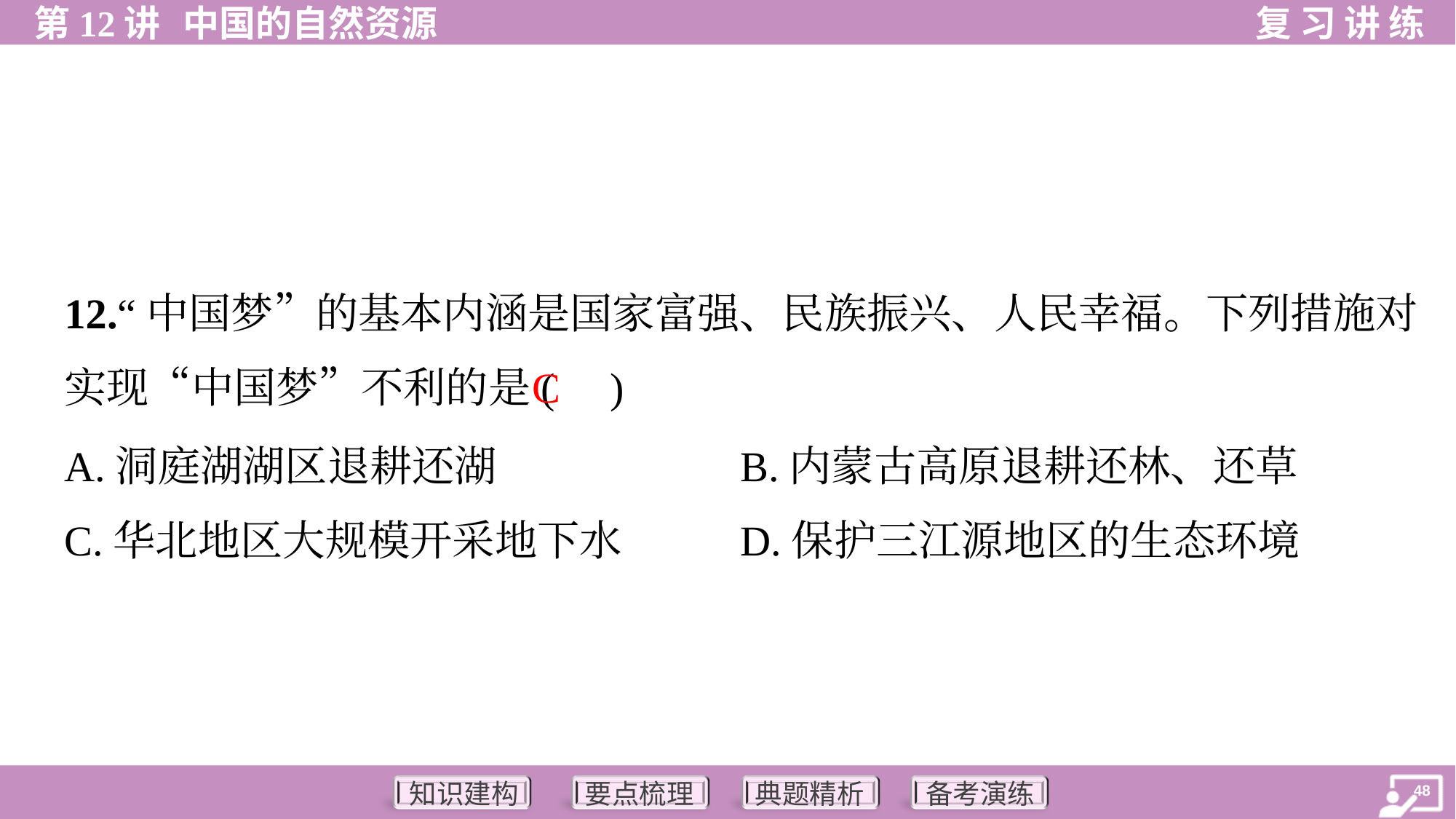

12.“中国梦”的基本内涵是国家富强、民族振兴、人民幸福。下列措施对
实现“中国梦”不利的是(     )
C
A.洞庭湖湖区退耕还湖	B.内蒙古高原退耕还林、还草
C.华北地区大规模开采地下水	D.保护三江源地区的生态环境